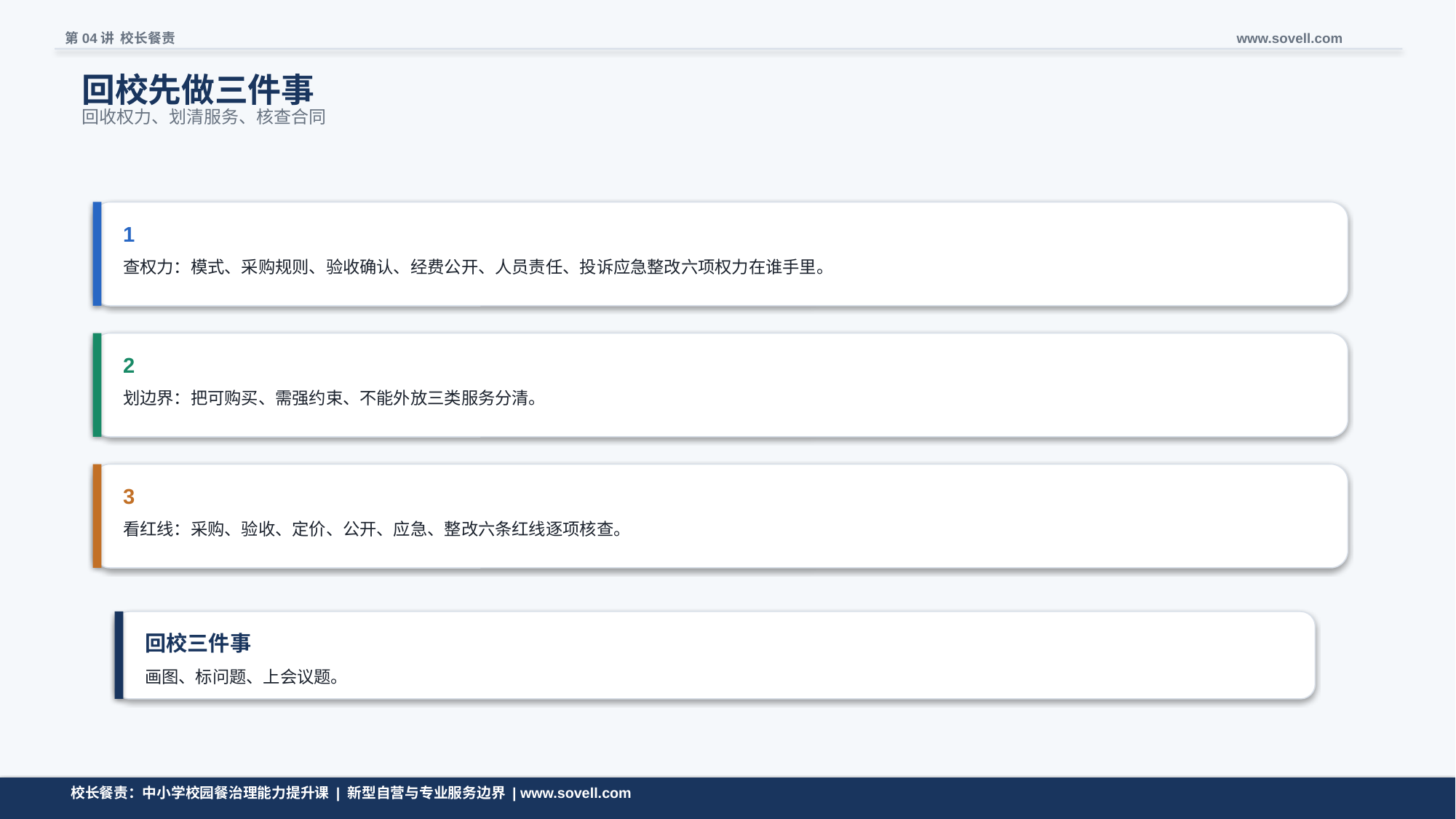

第04讲  校长餐责
www.sovell.com

回校先做三件事
回收权力、划清服务、核查合同

1
查权力：模式、采购规则、验收确认、经费公开、人员责任、投诉应急整改六项权力在谁手里。

2
划边界：把可购买、需强约束、不能外放三类服务分清。

3
看红线：采购、验收、定价、公开、应急、整改六条红线逐项核查。

回校三件事
画图、标问题、上会议题。

动作要小，但要能立刻开工。
校长餐责：中小学校园餐治理能力提升课 | 新型自营与专业服务边界 | www.sovell.com